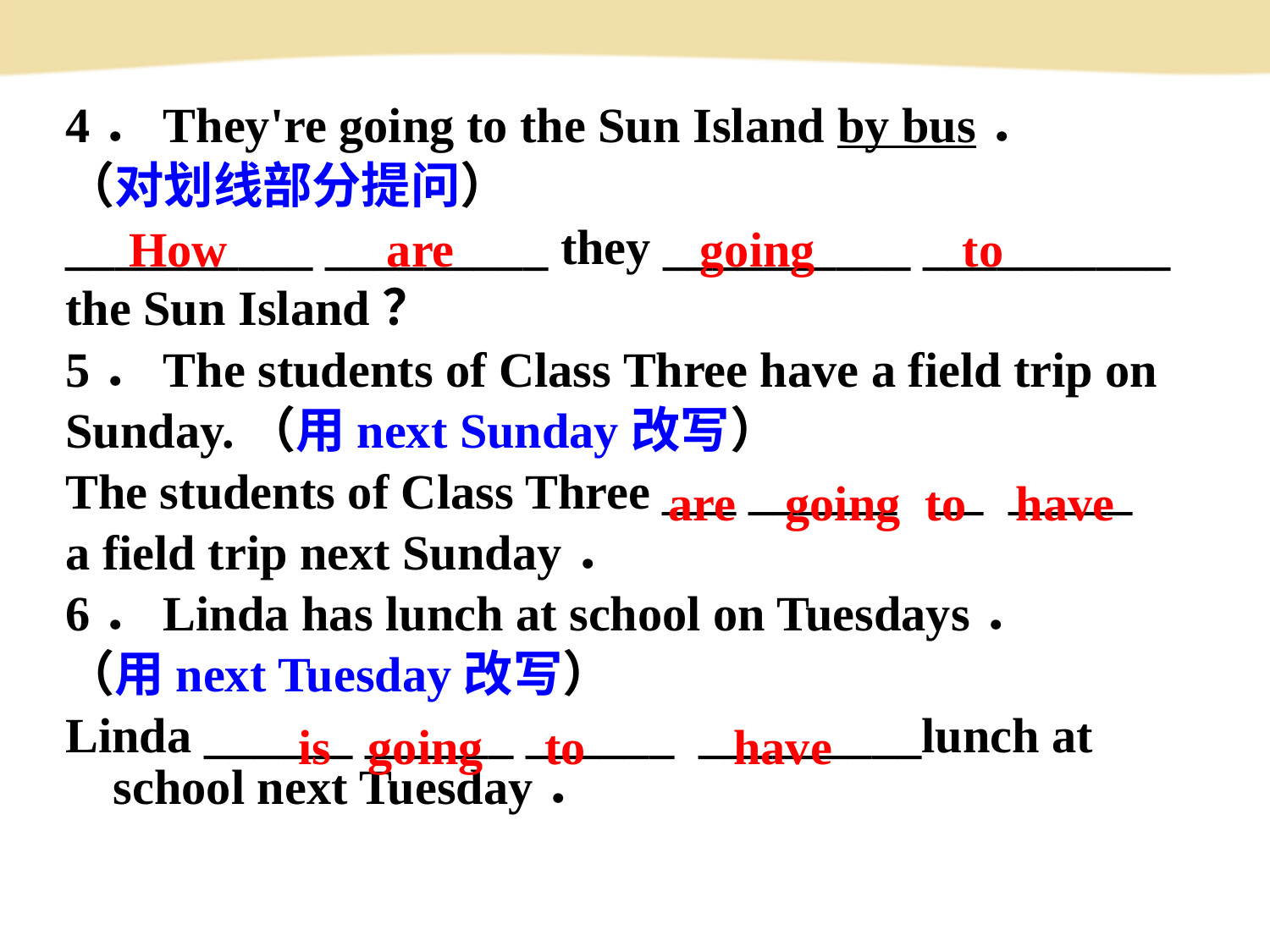

4．They're going to the Sun Island by bus．
（对划线部分提问）
__________ _________ they __________ __________
the Sun Island？
5．The students of Class Three have a field trip on
Sunday.（用next Sunday改写）
The students of Class Three ___ ______   __  _____
a field trip next Sunday．
6．Linda has lunch at school on Tuesdays．
（用next Tuesday改写）
Linda ______ ______ ______  _________lunch at school next Tuesday．
How             are                    going            to
are    going  to    have
is   going     to            have